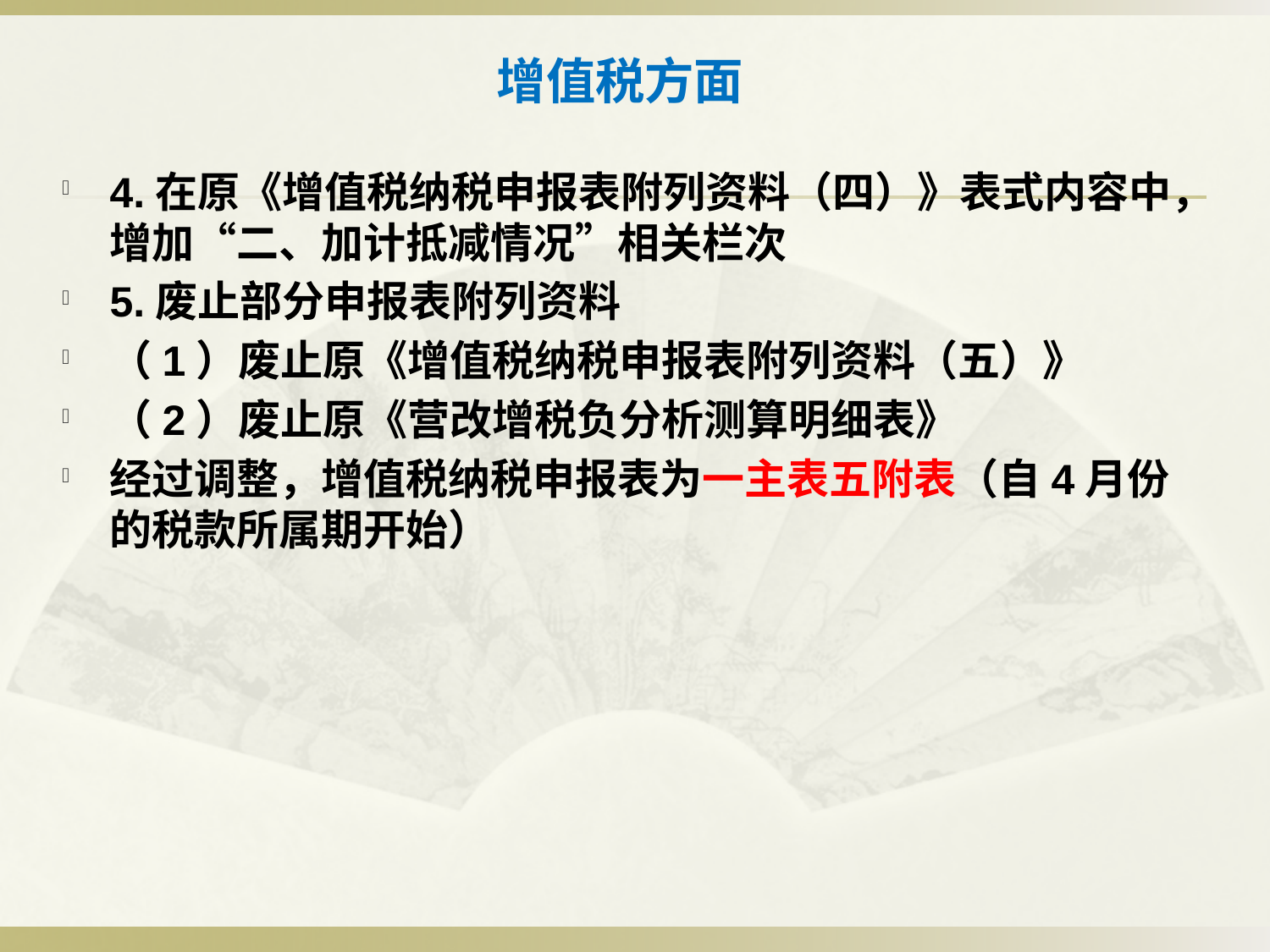

# 增值税方面
4.在原《增值税纳税申报表附列资料（四）》表式内容中，增加“二、加计抵减情况”相关栏次
5.废止部分申报表附列资料
（1）废止原《增值税纳税申报表附列资料（五）》
（2）废止原《营改增税负分析测算明细表》
经过调整，增值税纳税申报表为一主表五附表（自4月份的税款所属期开始）